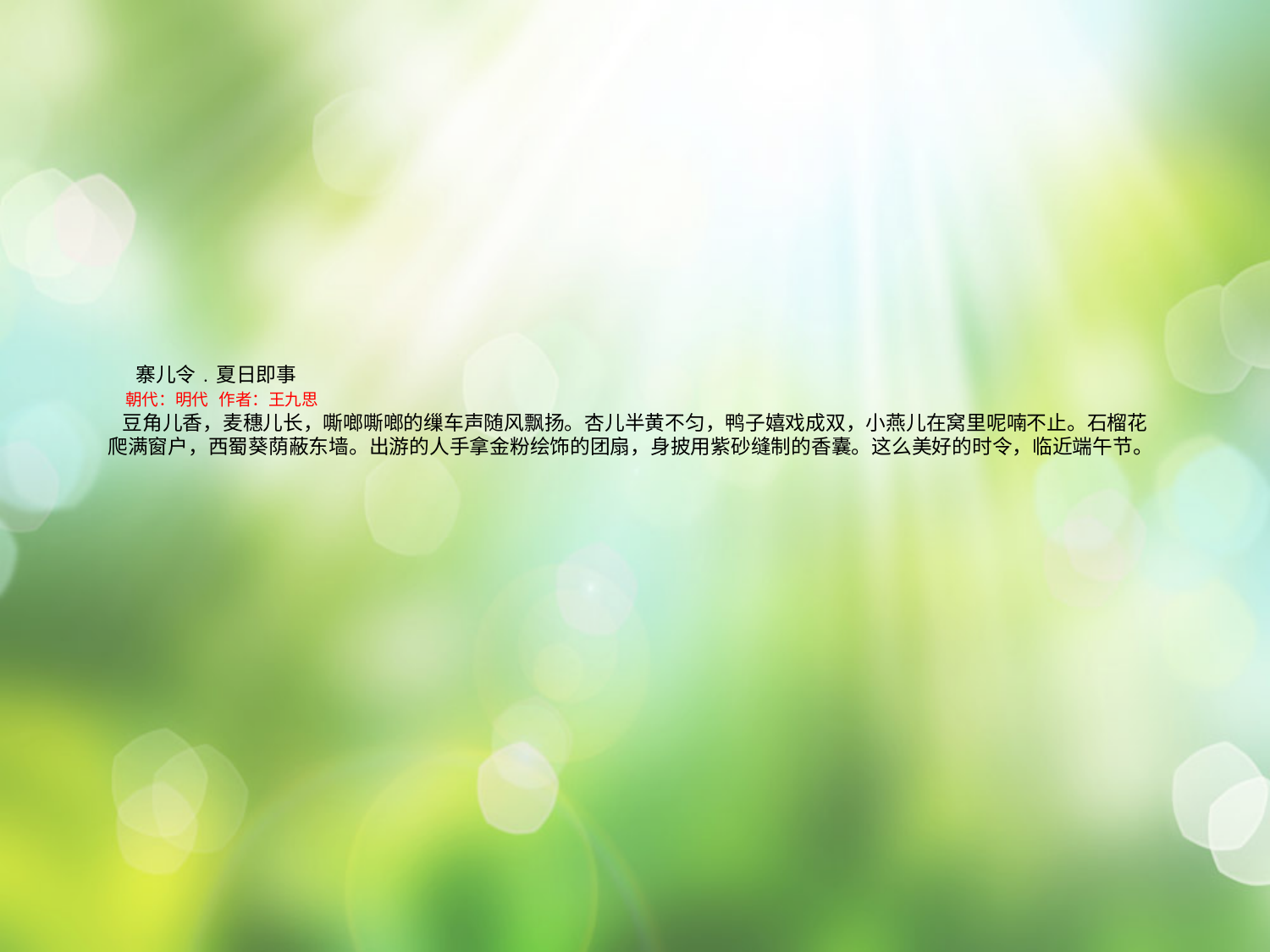

# 寨儿令﹒夏日即事 朝代：明代   作者：王九思 豆角儿香，麦穗儿长，嘶啷嘶啷的缫车声随风飘扬。杏儿半黄不匀，鸭子嬉戏成双，小燕儿在窝里呢喃不止。石榴花爬满窗户，西蜀葵荫蔽东墙。出游的人手拿金粉绘饰的团扇，身披用紫砂缝制的香囊。这么美好的时令，临近端午节。